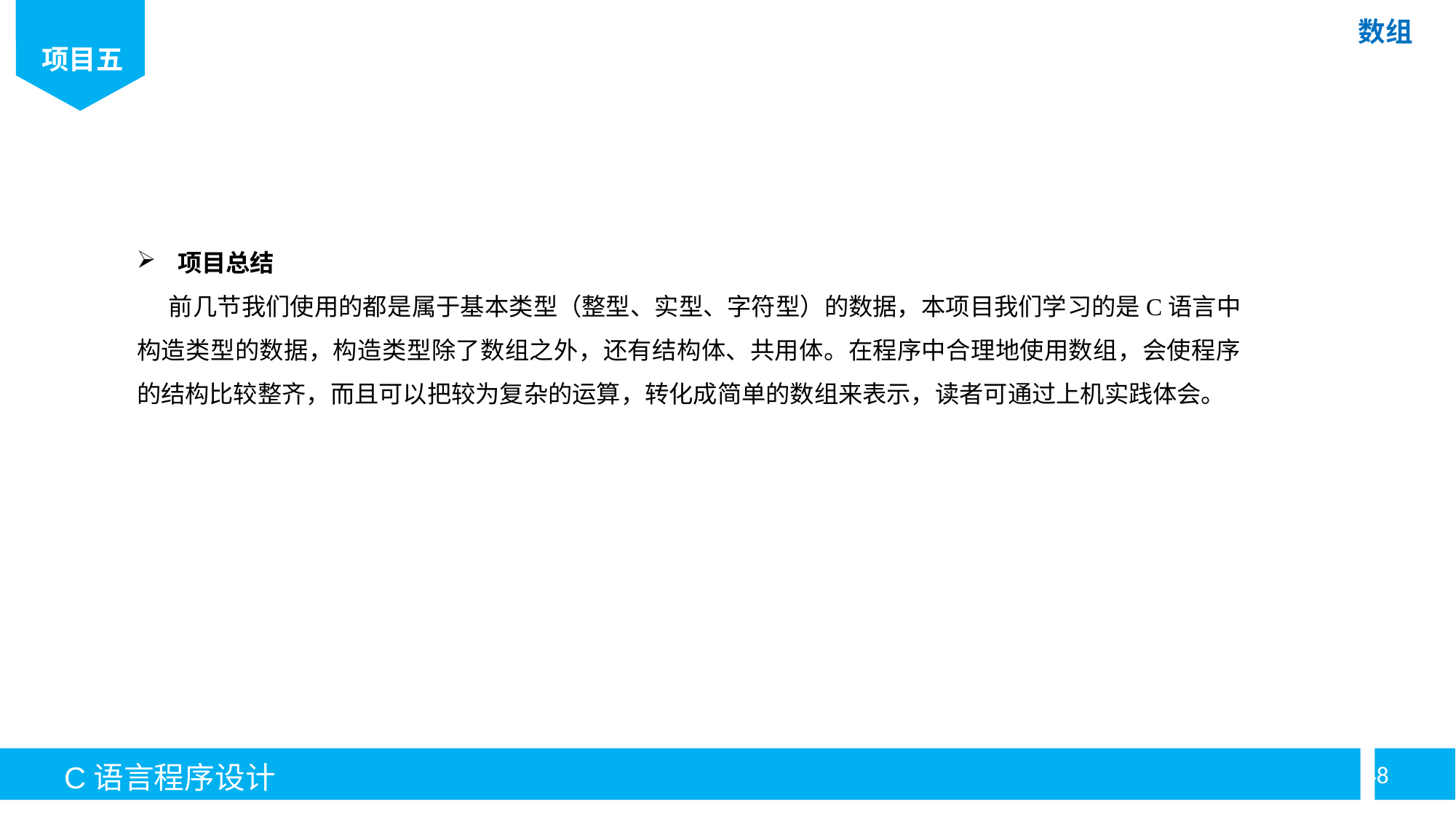

项目总结
前几节我们使用的都是属于基本类型（整型、实型、字符型）的数据，本项目我们学习的是C语言中构造类型的数据，构造类型除了数组之外，还有结构体、共用体。在程序中合理地使用数组，会使程序的结构比较整齐，而且可以把较为复杂的运算，转化成简单的数组来表示，读者可通过上机实践体会。